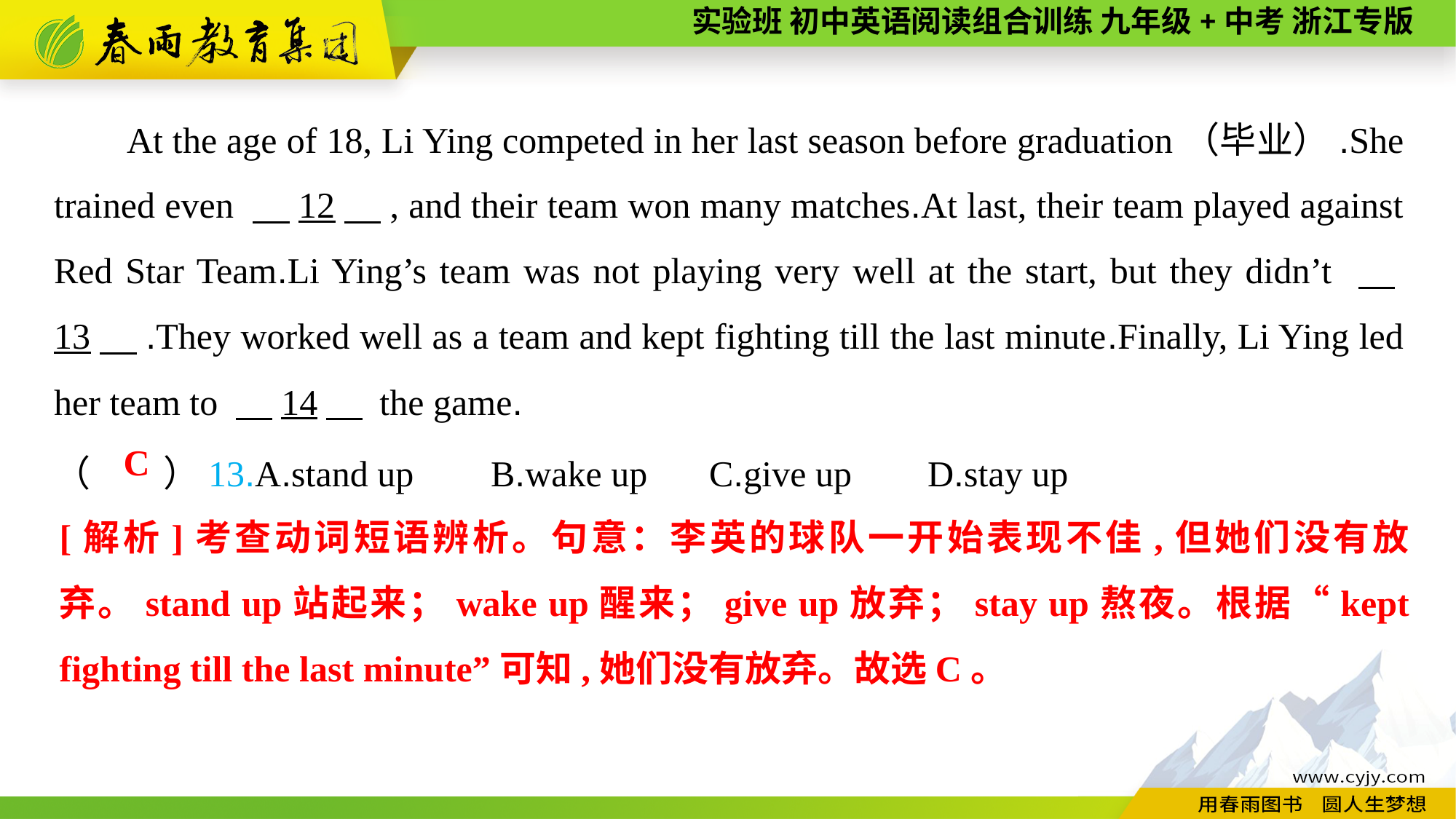

At the age of 18, Li Ying competed in her last season before graduation（毕业）.She trained even 　12　, and their team won many matches.At last, their team played against Red Star Team.Li Ying’s team was not playing very well at the start, but they didn’t 　13　.They worked well as a team and kept fighting till the last minute.Finally, Li Ying led her team to 　14　 the game.
（　　）13.A.stand up	B.wake up	C.give up	D.stay up
C
[解析]考查动词短语辨析。句意：李英的球队一开始表现不佳,但她们没有放弃。stand up站起来；wake up醒来；give up放弃；stay up熬夜。根据“kept fighting till the last minute”可知,她们没有放弃。故选C。